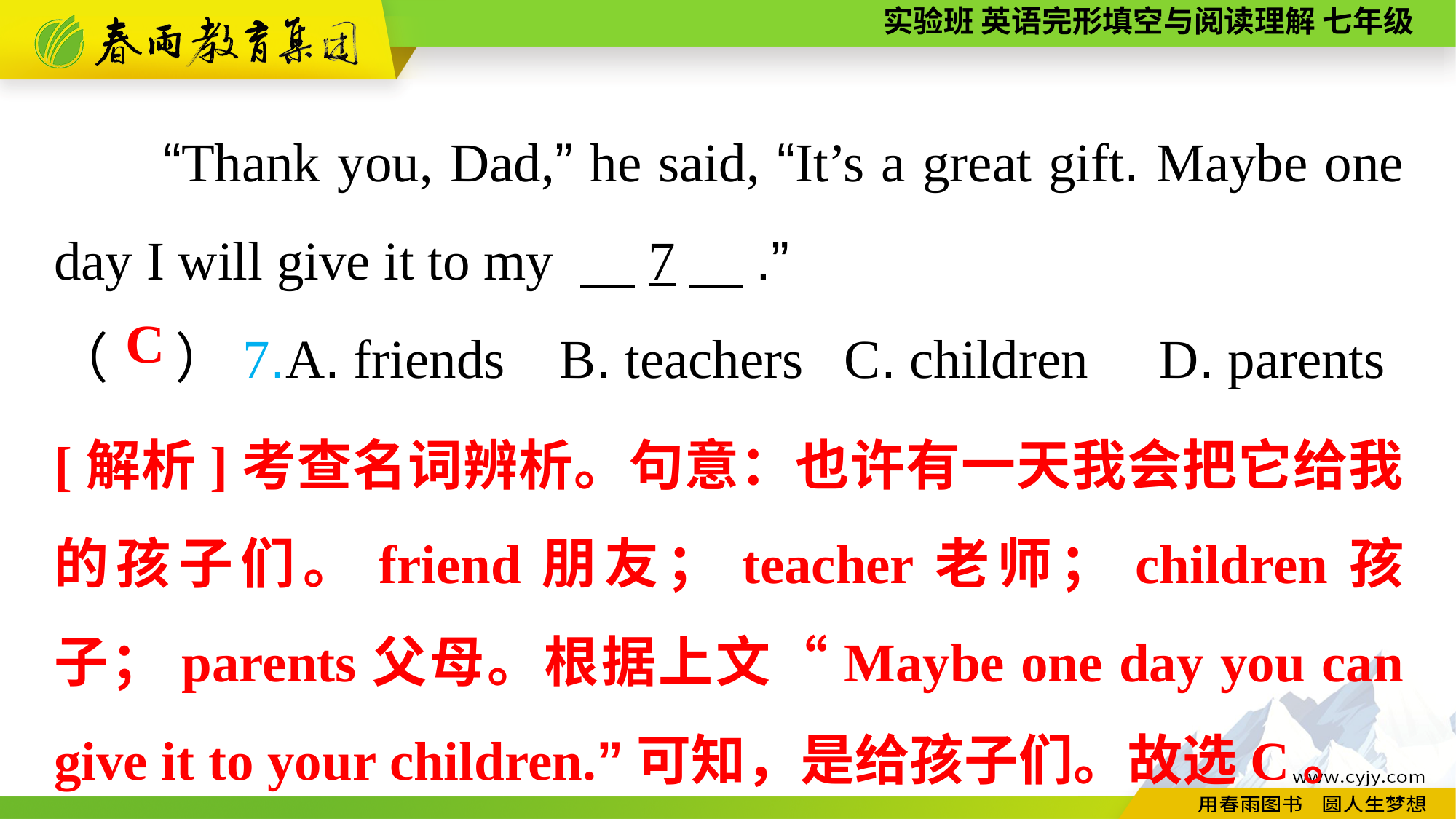

“Thank you, Dad,” he said, “It’s a great gift. Maybe one day I will give it to my 　7　.”
（　 ）7.A. friends    B. teachers   C. children	 D. parents

C
[解析]考查名词辨析。句意：也许有一天我会把它给我的孩子们。friend朋友；teacher老师；children孩子；parents父母。根据上文“Maybe one day you can give it to your children.”可知，是给孩子们。故选C。